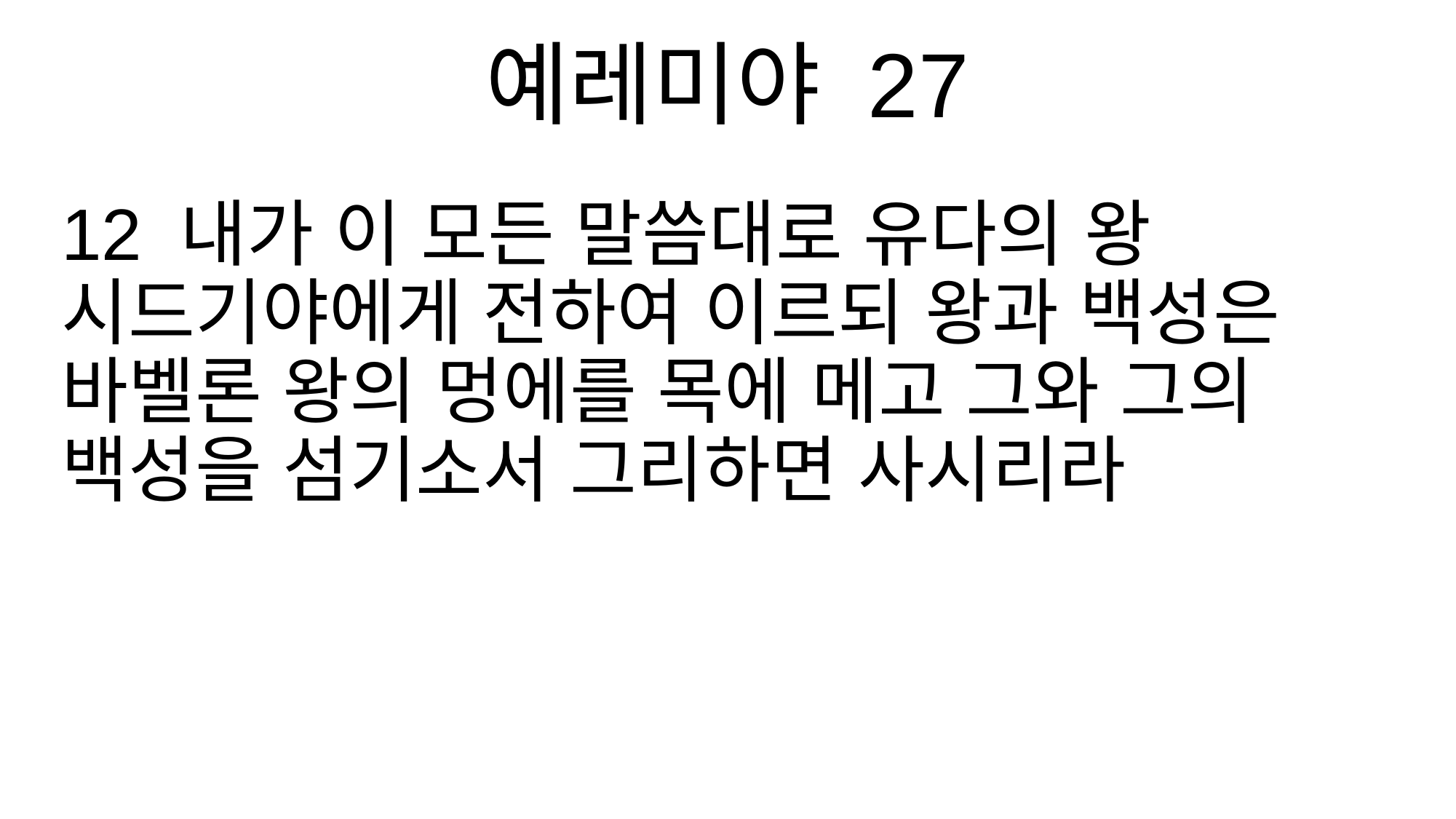

예레미야 27
12 내가 이 모든 말씀대로 유다의 왕 시드기야에게 전하여 이르되 왕과 백성은 바벨론 왕의 멍에를 목에 메고 그와 그의 백성을 섬기소서 그리하면 사시리라